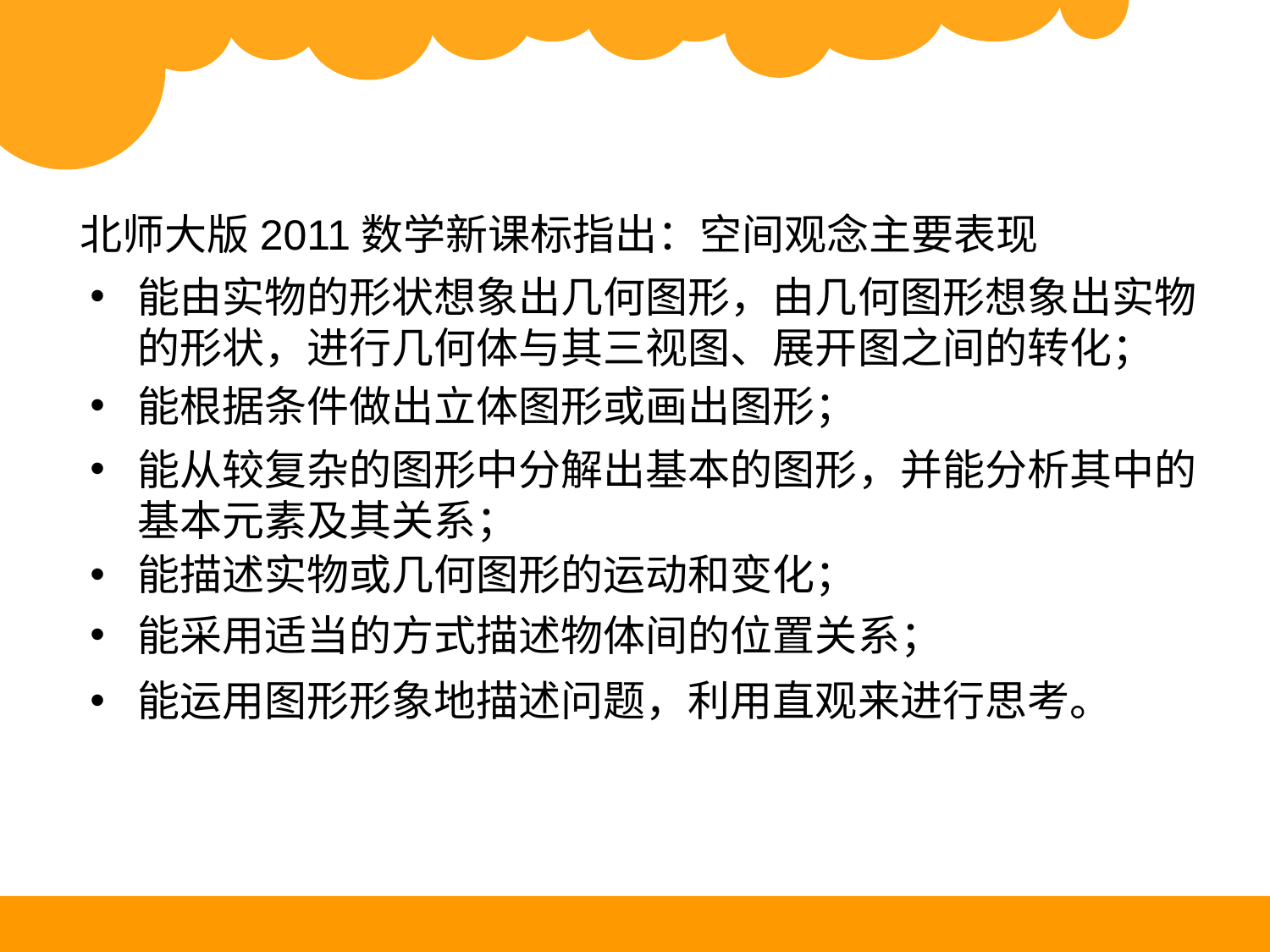

北师大版2011数学新课标指出：空间观念主要表现在
能由实物的形状想象出几何图形，由几何图形想象出实物的形状，进行几何体与其三视图、展开图之间的转化；
能根据条件做出立体图形或画出图形；
能从较复杂的图形中分解出基本的图形，并能分析其中的基本元素及其关系；
能描述实物或几何图形的运动和变化；
能采用适当的方式描述物体间的位置关系；
能运用图形形象地描述问题，利用直观来进行思考。